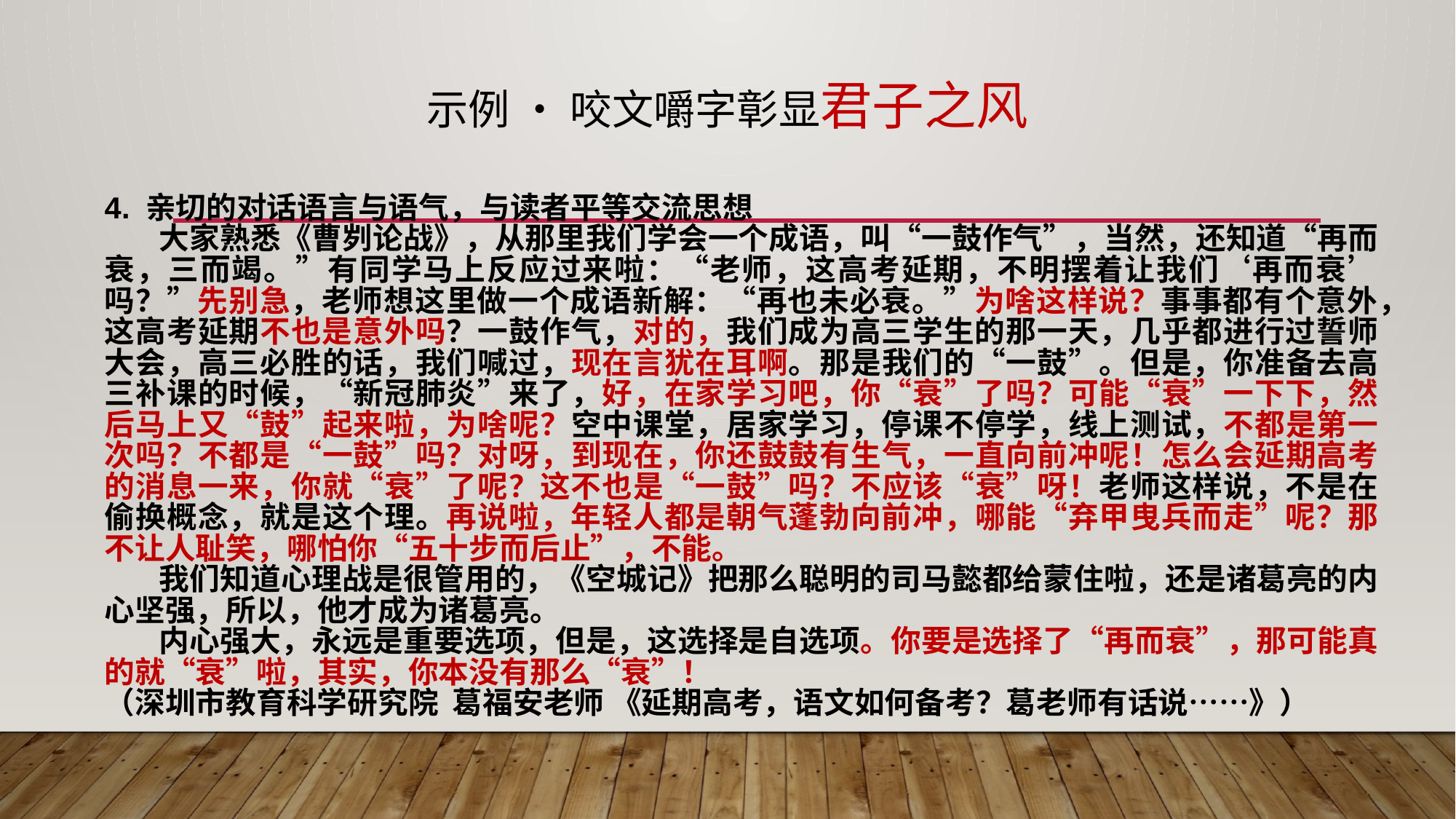

# 示例 • 咬文嚼字彰显君子之风
4. 亲切的对话语言与语气，与读者平等交流思想
大家熟悉《曹刿论战》，从那里我们学会一个成语，叫“一鼓作气”，当然，还知道“再而衰，三而竭。”有同学马上反应过来啦：“老师，这高考延期，不明摆着让我们‘再而衰’吗？”先别急，老师想这里做一个成语新解：“再也未必衰。”为啥这样说？事事都有个意外，这高考延期不也是意外吗？一鼓作气，对的，我们成为高三学生的那一天，几乎都进行过誓师大会，高三必胜的话，我们喊过，现在言犹在耳啊。那是我们的“一鼓”。但是，你准备去高三补课的时候，“新冠肺炎”来了，好，在家学习吧，你“衰”了吗？可能“衰”一下下，然后马上又“鼓”起来啦，为啥呢？空中课堂，居家学习，停课不停学，线上测试，不都是第一次吗？不都是“一鼓”吗？对呀，到现在，你还鼓鼓有生气，一直向前冲呢！怎么会延期高考的消息一来，你就“衰”了呢？这不也是“一鼓”吗？不应该“衰”呀！老师这样说，不是在偷换概念，就是这个理。再说啦，年轻人都是朝气蓬勃向前冲，哪能“弃甲曳兵而走”呢？那不让人耻笑，哪怕你“五十步而后止”，不能。
我们知道心理战是很管用的，《空城记》把那么聪明的司马懿都给蒙住啦，还是诸葛亮的内心坚强，所以，他才成为诸葛亮。
内心强大，永远是重要选项，但是，这选择是自选项。你要是选择了“再而衰”，那可能真的就“衰”啦，其实，你本没有那么“衰”！
（深圳市教育科学研究院  葛福安老师 《延期高考，语文如何备考？葛老师有话说……》）